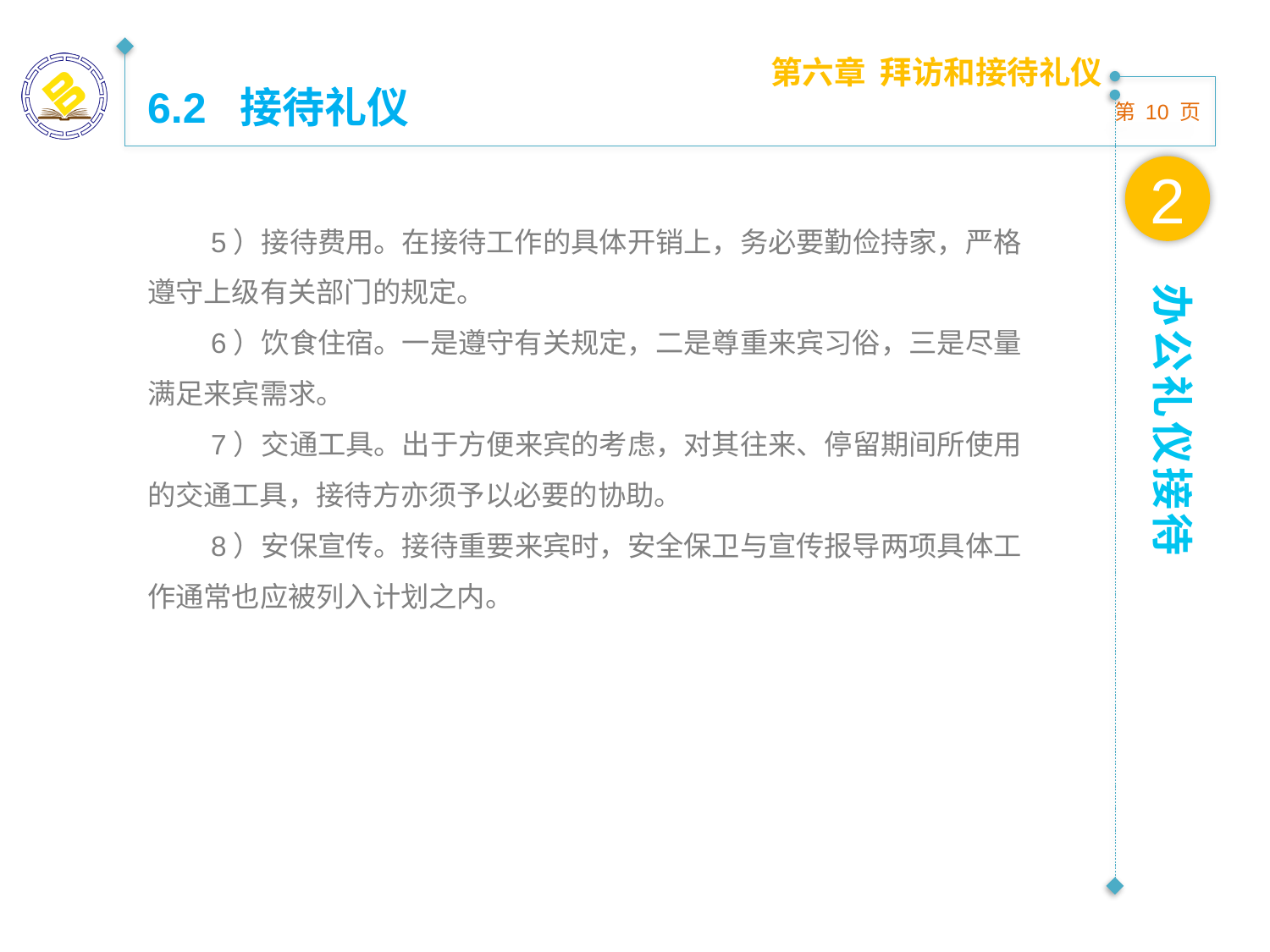

第六章  拜访和接待礼仪
6.2  接待礼仪
2
5）接待费用。在接待工作的具体开销上，务必要勤俭持家，严格遵守上级有关部门的规定。
6）饮食住宿。一是遵守有关规定，二是尊重来宾习俗，三是尽量满足来宾需求。
7）交通工具。出于方便来宾的考虑，对其往来、停留期间所使用的交通工具，接待方亦须予以必要的协助。
8）安保宣传。接待重要来宾时，安全保卫与宣传报导两项具体工作通常也应被列入计划之内。
办公礼仪接待